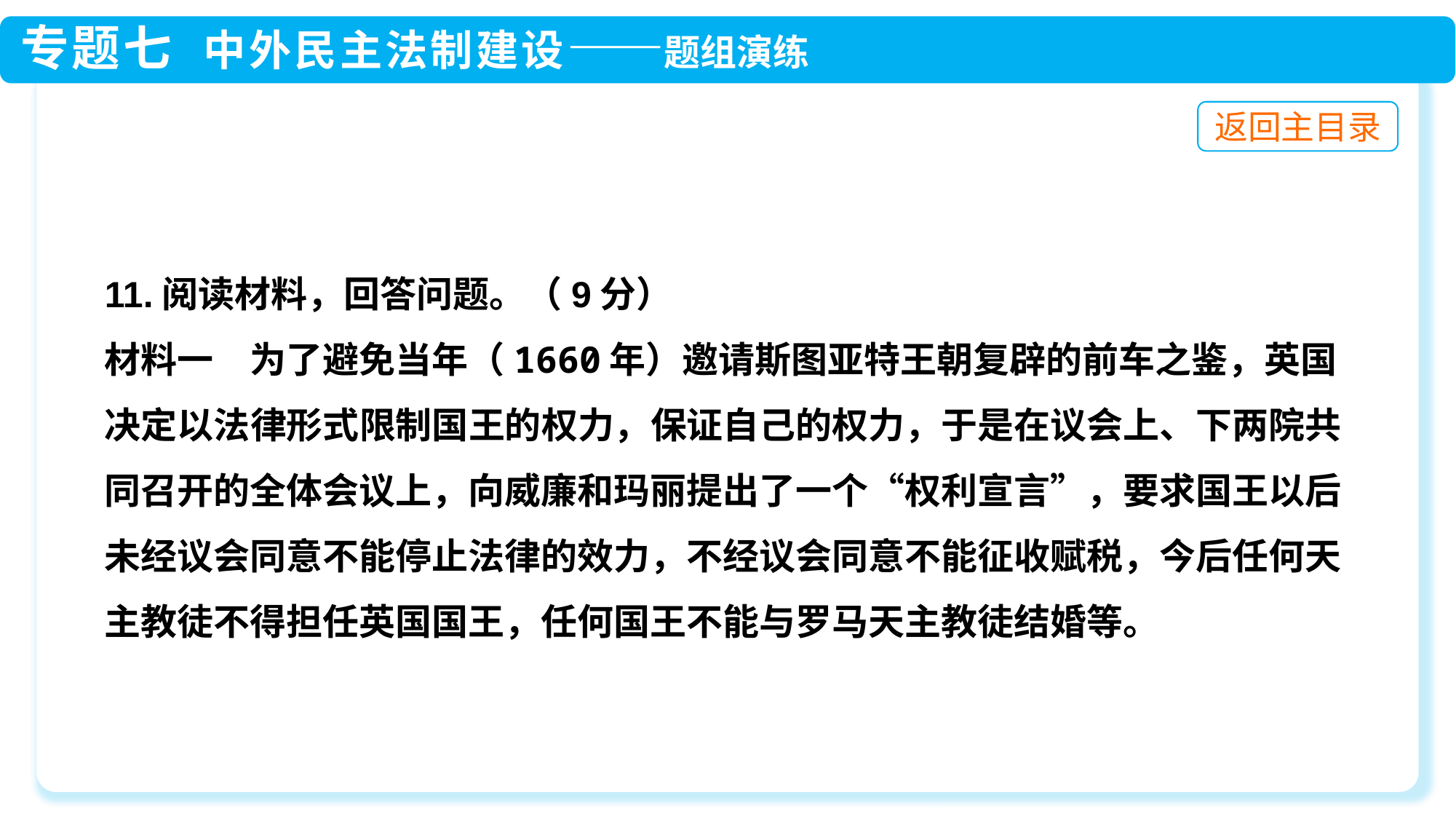

11.阅读材料，回答问题。（9分）
材料一　为了避免当年（1660年）邀请斯图亚特王朝复辟的前车之鉴，英国决定以法律形式限制国王的权力，保证自己的权力，于是在议会上、下两院共同召开的全体会议上，向威廉和玛丽提出了一个“权利宣言”，要求国王以后未经议会同意不能停止法律的效力，不经议会同意不能征收赋税，今后任何天主教徒不得担任英国国王，任何国王不能与罗马天主教徒结婚等。